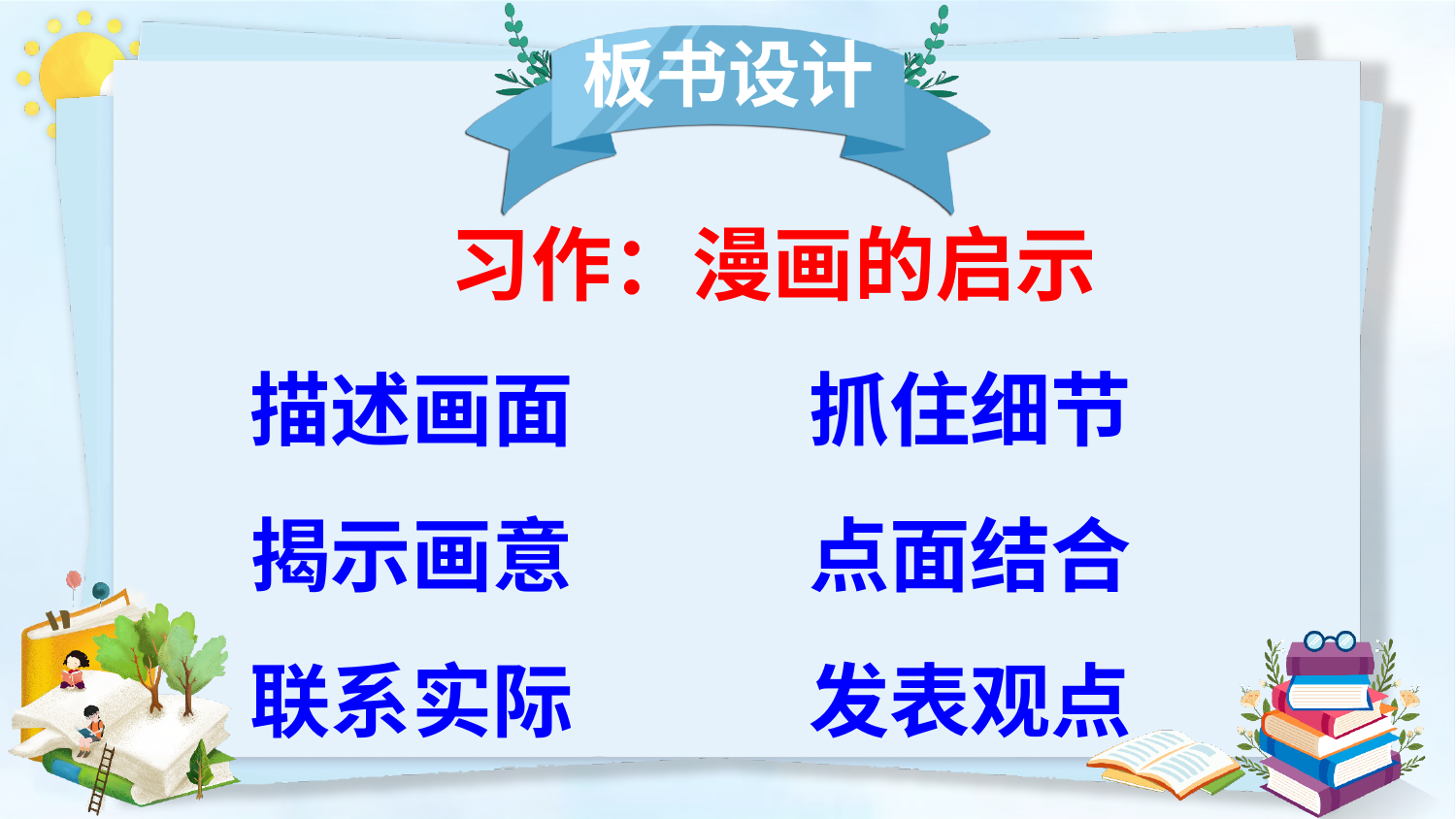

板书设计
习作：漫画的启示
描述画面　　    抓住细节
揭示画意　    　点面结合
联系实际　    　发表观点